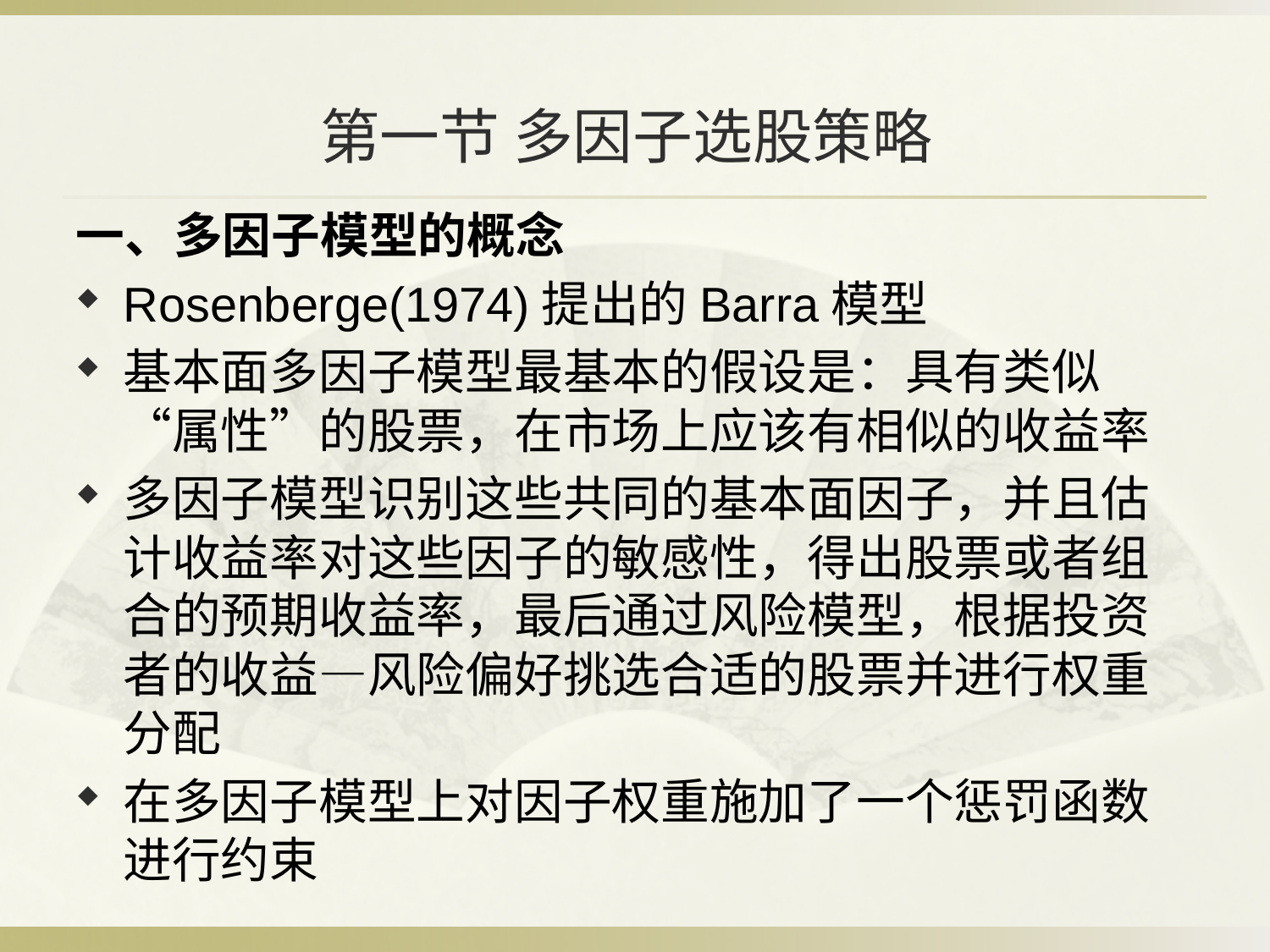

# 第一节 多因子选股策略
一、多因子模型的概念
Rosenberge(1974)提出的Barra模型
基本面多因子模型最基本的假设是：具有类似“属性”的股票，在市场上应该有相似的收益率
多因子模型识别这些共同的基本面因子，并且估计收益率对这些因子的敏感性，得出股票或者组合的预期收益率，最后通过风险模型，根据投资者的收益—风险偏好挑选合适的股票并进行权重分配
在多因子模型上对因子权重施加了一个惩罚函数进行约束